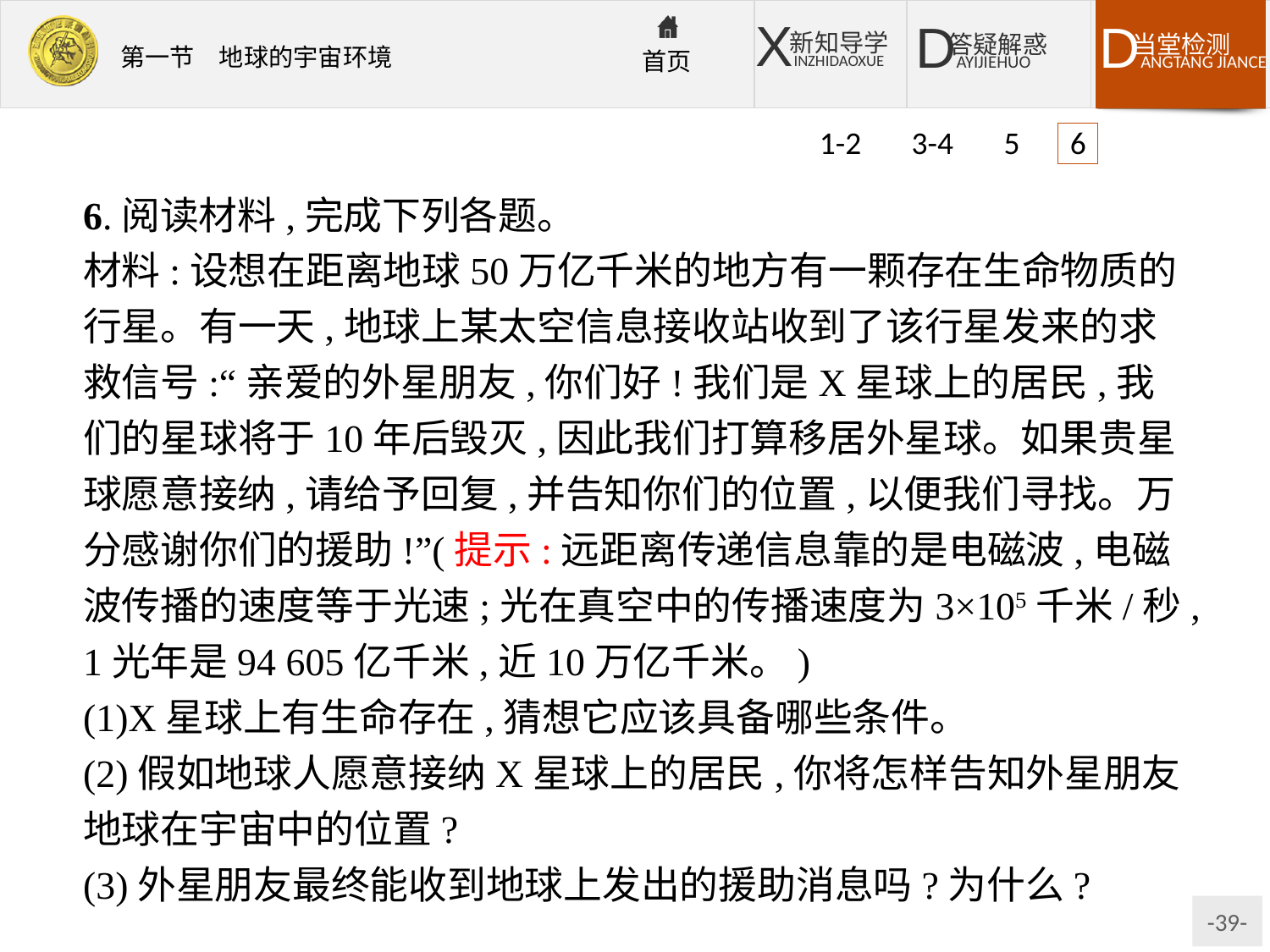

1-2       3-4       5       6

6.阅读材料,完成下列各题。
材料:设想在距离地球50万亿千米的地方有一颗存在生命物质的行星。有一天,地球上某太空信息接收站收到了该行星发来的求救信号:“亲爱的外星朋友,你们好!我们是X星球上的居民,我们的星球将于10年后毁灭,因此我们打算移居外星球。如果贵星球愿意接纳,请给予回复,并告知你们的位置,以便我们寻找。万分感谢你们的援助!”(提示:远距离传递信息靠的是电磁波,电磁波传播的速度等于光速;光在真空中的传播速度为3×105千米/秒,1光年是94 605亿千米,近10万亿千米。)
(1)X星球上有生命存在,猜想它应该具备哪些条件。
(2)假如地球人愿意接纳X星球上的居民,你将怎样告知外星朋友地球在宇宙中的位置?
(3)外星朋友最终能收到地球上发出的援助消息吗?为什么?